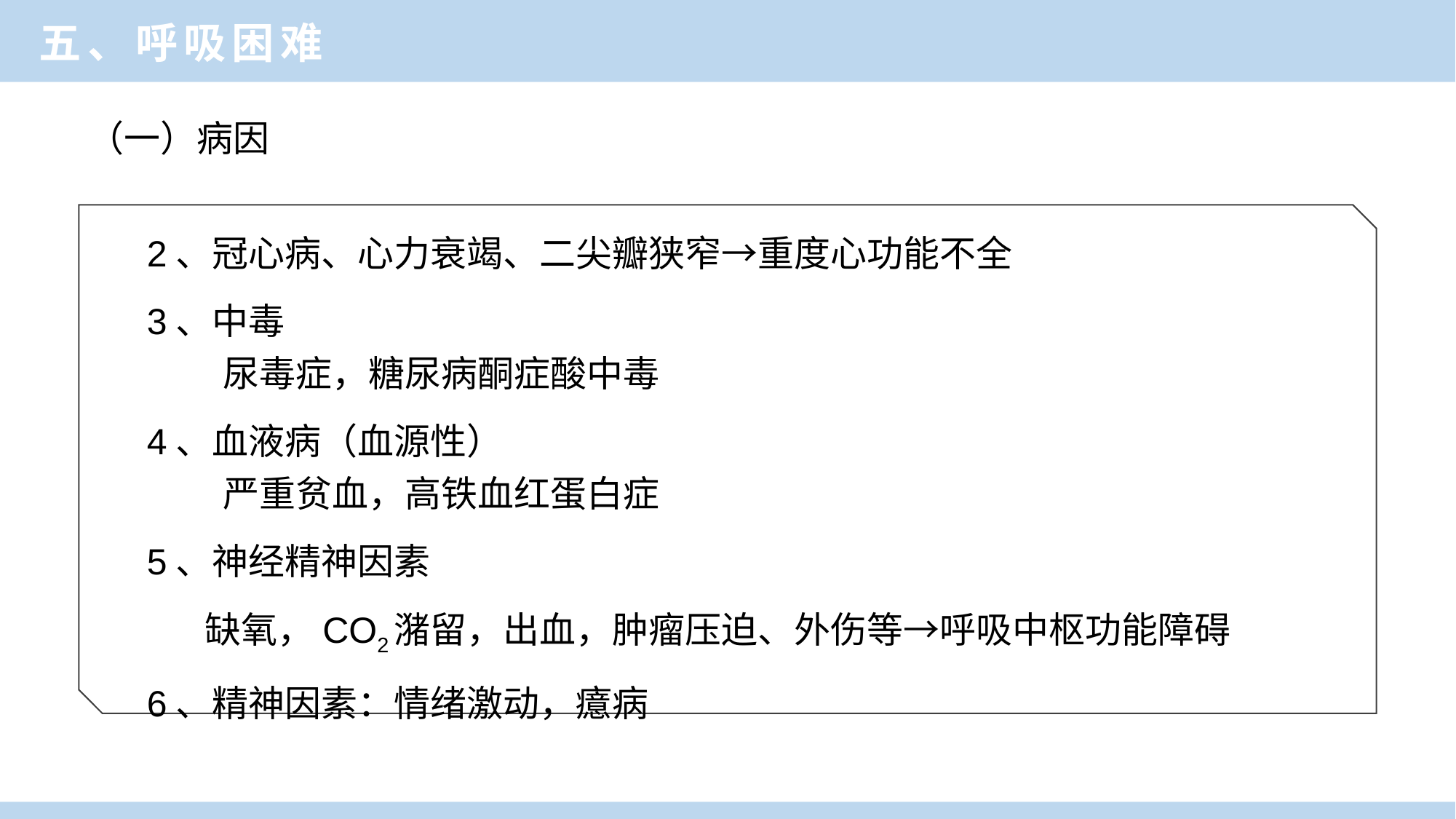

五、呼吸困难
（一）病因

2、冠心病、心力衰竭、二尖瓣狭窄→重度心功能不全
3、中毒
      尿毒症，糖尿病酮症酸中毒
4、血液病（血源性）
      严重贫血，高铁血红蛋白症
5、神经精神因素
      缺氧，CO2潴留，出血，肿瘤压迫、外伤等→呼吸中枢功能障碍
6、精神因素：情绪激动，癔病